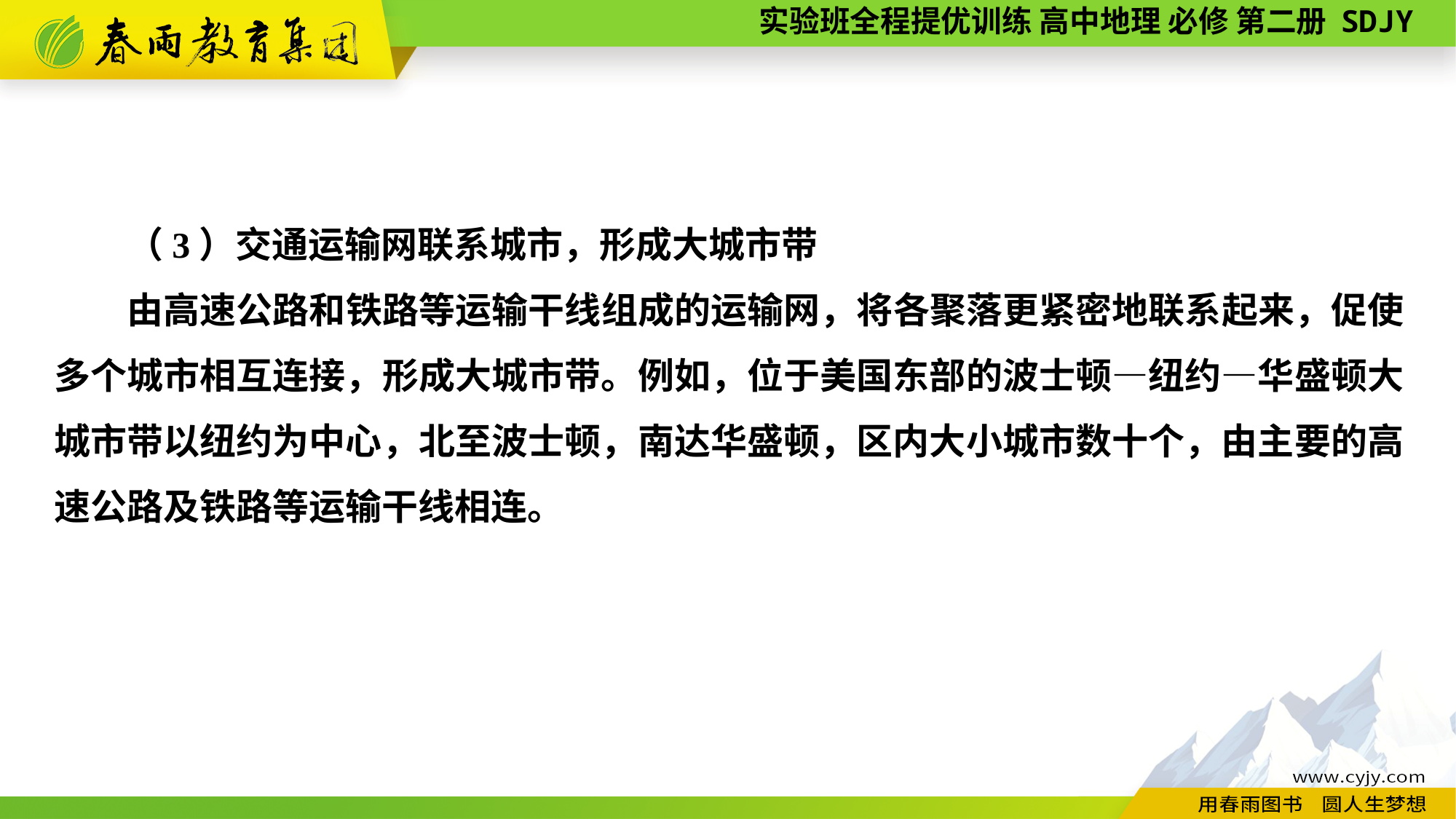

（3）交通运输网联系城市，形成大城市带
由高速公路和铁路等运输干线组成的运输网，将各聚落更紧密地联系起来，促使多个城市相互连接，形成大城市带。例如，位于美国东部的波士顿—纽约—华盛顿大城市带以纽约为中心，北至波士顿，南达华盛顿，区内大小城市数十个，由主要的高速公路及铁路等运输干线相连。